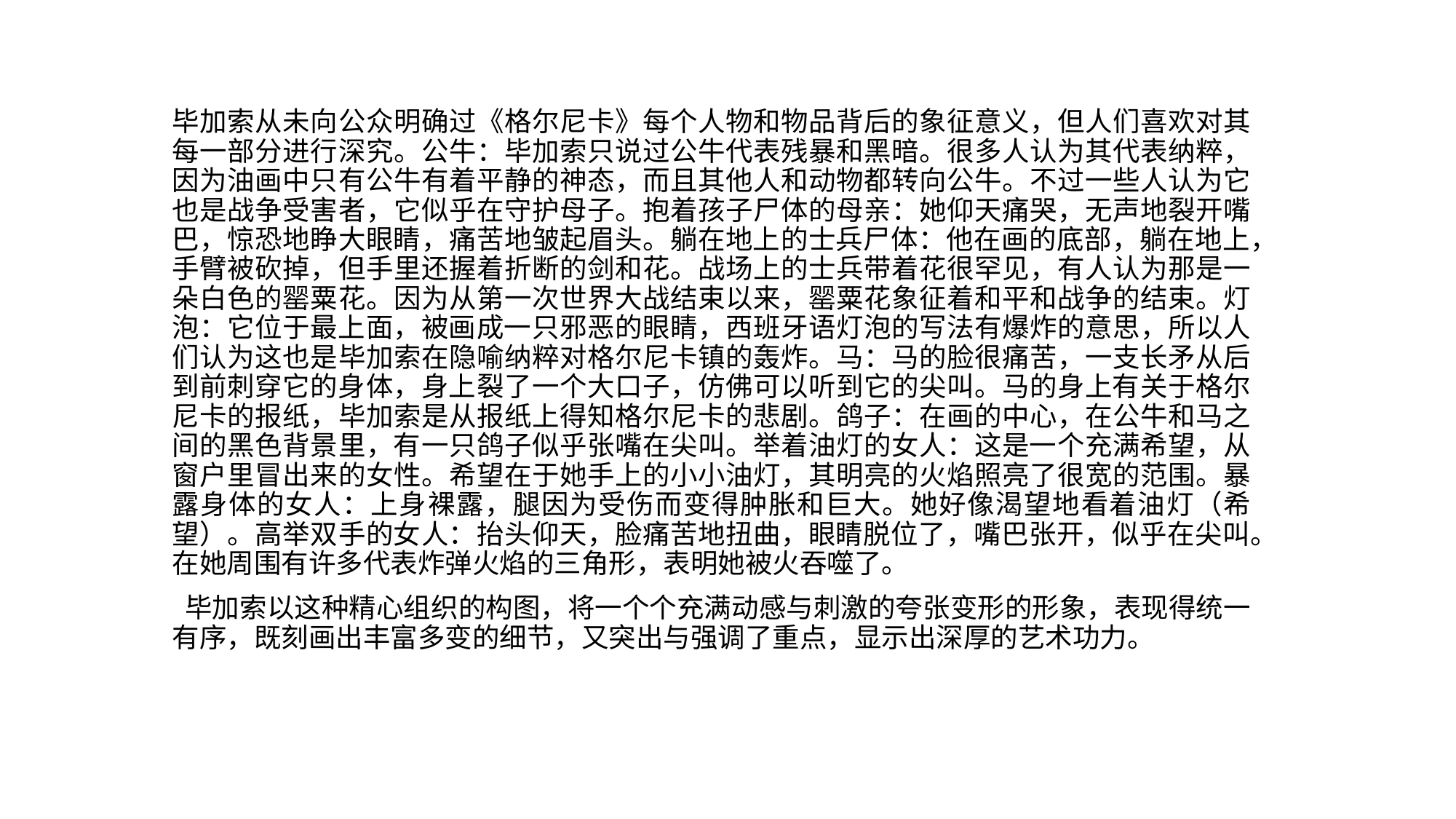

毕加索从未向公众明确过《格尔尼卡》每个人物和物品背后的象征意义，但人们喜欢对其每一部分进行深究。公牛：毕加索只说过公牛代表残暴和黑暗。很多人认为其代表纳粹，因为油画中只有公牛有着平静的神态，而且其他人和动物都转向公牛。不过一些人认为它也是战争受害者，它似乎在守护母子。抱着孩子尸体的母亲：她仰天痛哭，无声地裂开嘴巴，惊恐地睁大眼睛，痛苦地皱起眉头。躺在地上的士兵尸体：他在画的底部，躺在地上，手臂被砍掉，但手里还握着折断的剑和花。战场上的士兵带着花很罕见，有人认为那是一朵白色的罂粟花。因为从第一次世界大战结束以来，罂粟花象征着和平和战争的结束。灯泡：它位于最上面，被画成一只邪恶的眼睛，西班牙语灯泡的写法有爆炸的意思，所以人们认为这也是毕加索在隐喻纳粹对格尔尼卡镇的轰炸。马：马的脸很痛苦，一支长矛从后到前刺穿它的身体，身上裂了一个大口子，仿佛可以听到它的尖叫。马的身上有关于格尔尼卡的报纸，毕加索是从报纸上得知格尔尼卡的悲剧。鸽子：在画的中心，在公牛和马之间的黑色背景里，有一只鸽子似乎张嘴在尖叫。举着油灯的女人：这是一个充满希望，从窗户里冒出来的女性。希望在于她手上的小小油灯，其明亮的火焰照亮了很宽的范围。暴露身体的女人：上身裸露，腿因为受伤而变得肿胀和巨大。她好像渴望地看着油灯（希望）。高举双手的女人：抬头仰天，脸痛苦地扭曲，眼睛脱位了，嘴巴张开，似乎在尖叫。在她周围有许多代表炸弹火焰的三角形，表明她被火吞噬了。
 毕加索以这种精心组织的构图，将一个个充满动感与刺激的夸张变形的形象，表现得统一有序，既刻画出丰富多变的细节，又突出与强调了重点，显示出深厚的艺术功力。